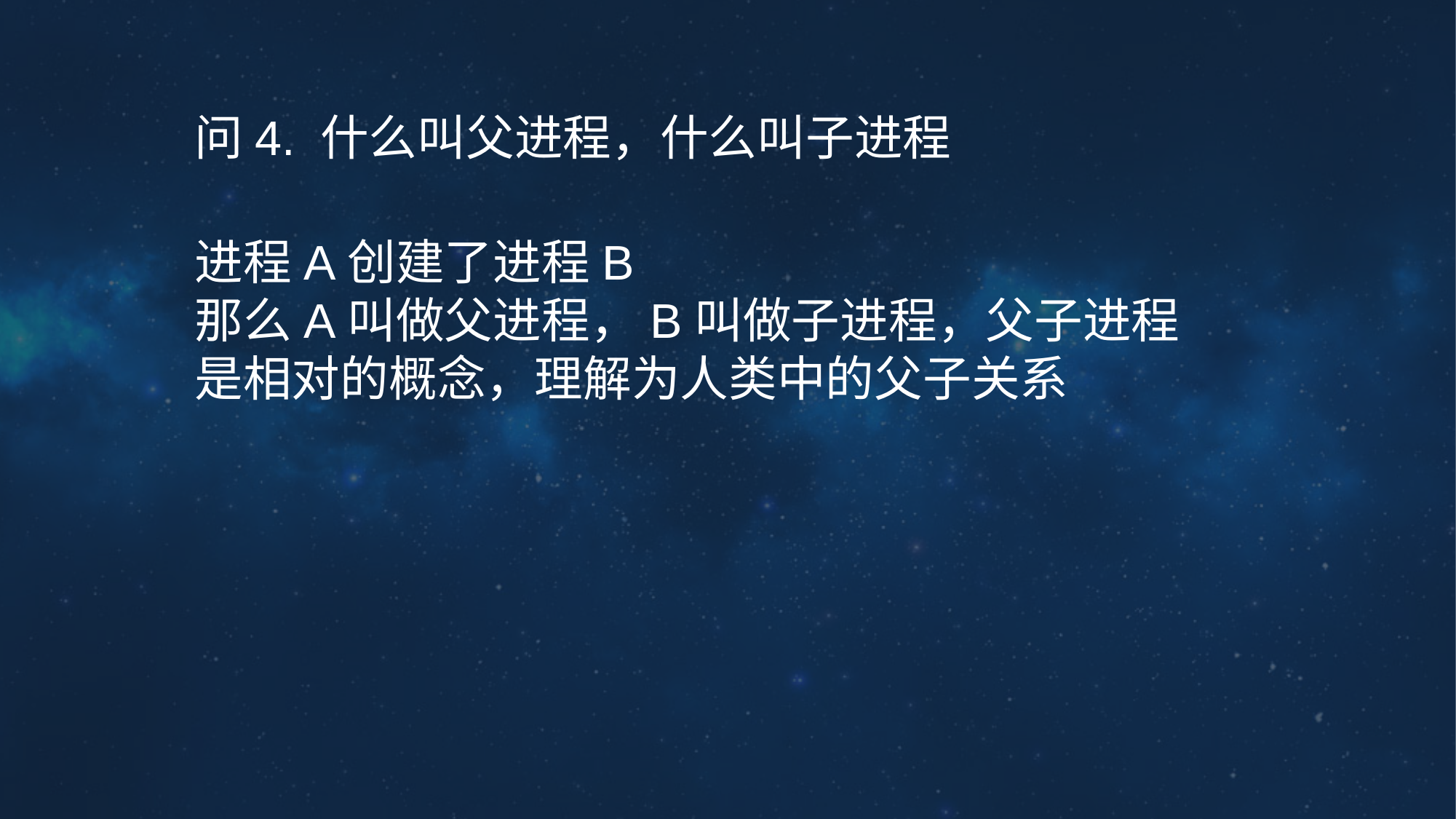

问4. 什么叫父进程，什么叫子进程

进程A创建了进程B
那么A叫做父进程，B叫做子进程，父子进程是相对的概念，理解为人类中的父子关系